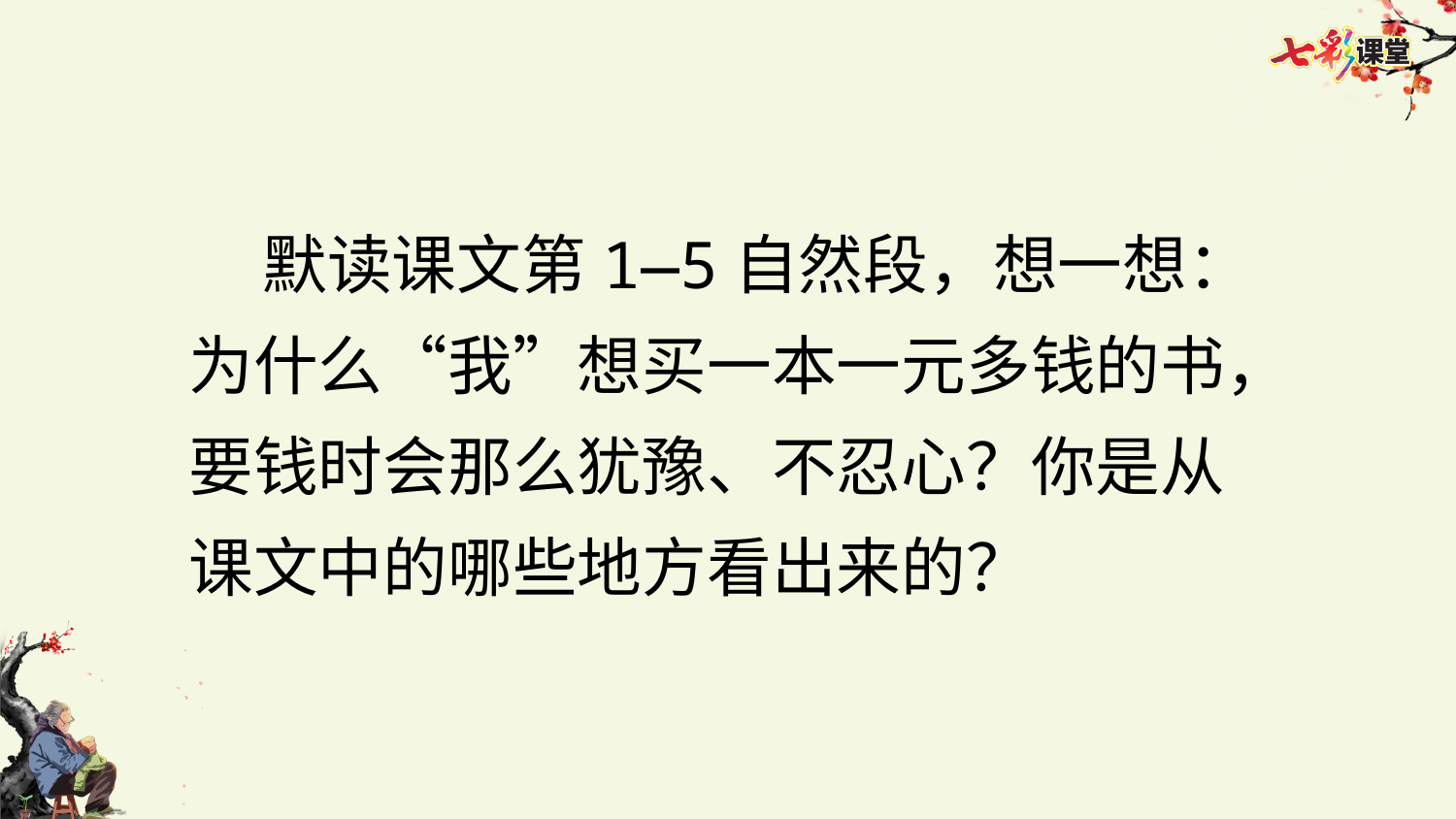

默读课文第1—5自然段，想一想：为什么“我”想买一本一元多钱的书，要钱时会那么犹豫、不忍心？你是从课文中的哪些地方看出来的？